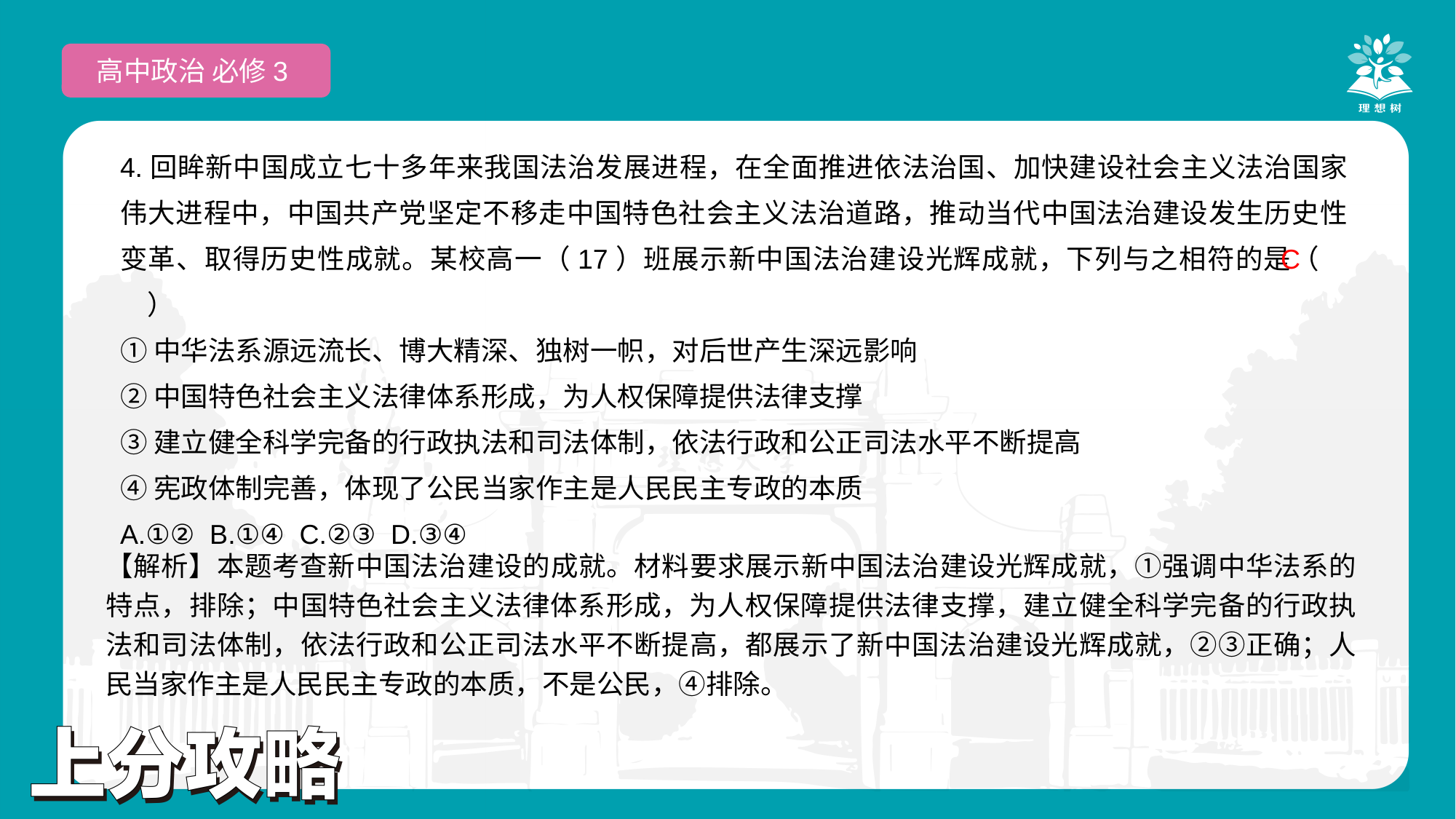

高中政治 必修3
4.回眸新中国成立七十多年来我国法治发展进程，在全面推进依法治国、加快建设社会主义法治国家伟大进程中，中国共产党坚定不移走中国特色社会主义法治道路，推动当代中国法治建设发生历史性变革、取得历史性成就。某校高一（17）班展示新中国法治建设光辉成就，下列与之相符的是（　　）
①中华法系源远流长、博大精深、独树一帜，对后世产生深远影响
②中国特色社会主义法律体系形成，为人权保障提供法律支撑
③建立健全科学完备的行政执法和司法体制，依法行政和公正司法水平不断提高
④宪政体制完善，体现了公民当家作主是人民民主专政的本质
A.①②  B.①④  C.②③  D.③④
 C
【解析】本题考查新中国法治建设的成就。材料要求展示新中国法治建设光辉成就，①强调中华法系的特点，排除；中国特色社会主义法律体系形成，为人权保障提供法律支撑，建立健全科学完备的行政执法和司法体制，依法行政和公正司法水平不断提高，都展示了新中国法治建设光辉成就，②③正确；人民当家作主是人民民主专政的本质，不是公民，④排除。